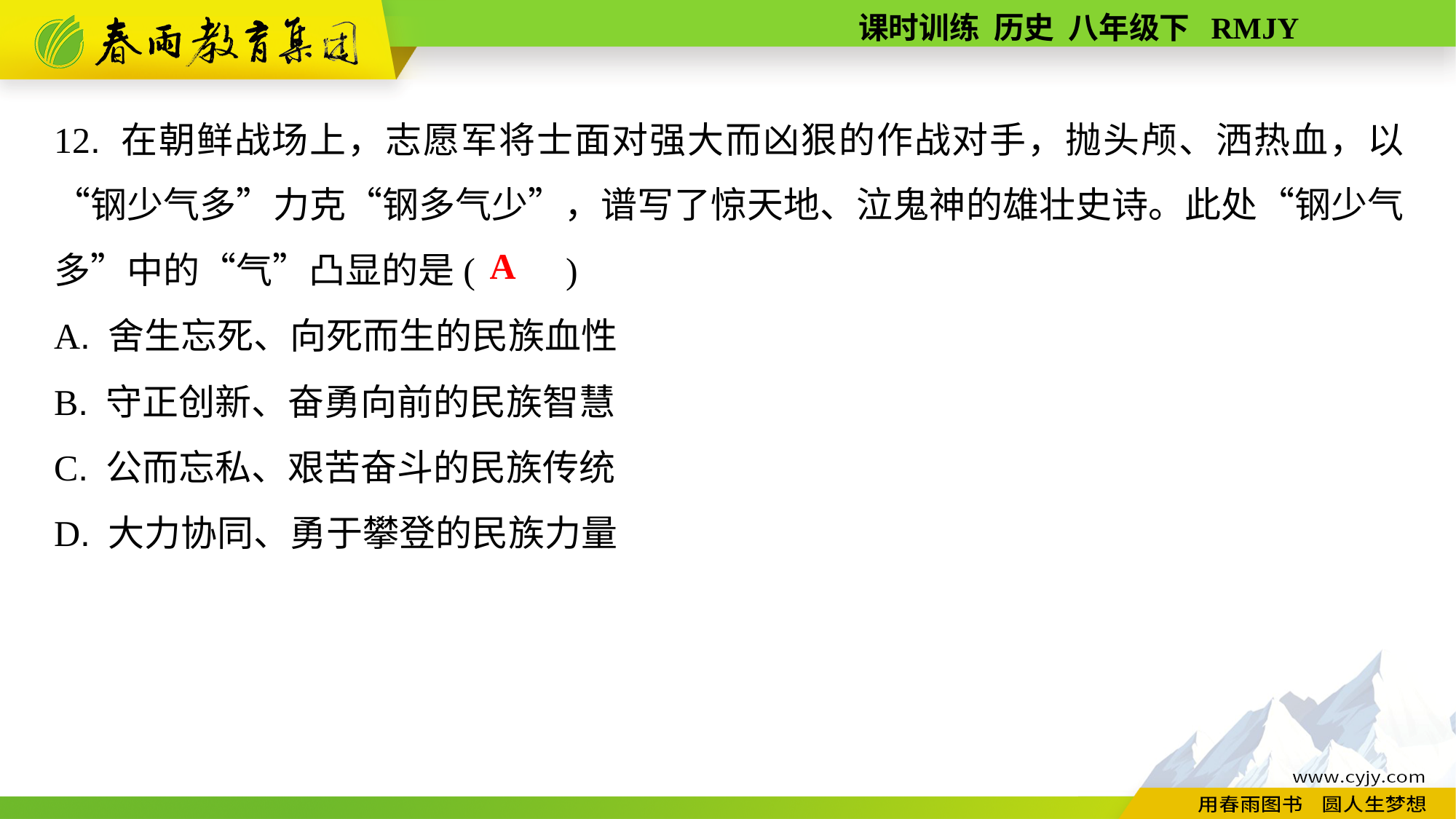

12. 在朝鲜战场上，志愿军将士面对强大而凶狠的作战对手，抛头颅、洒热血，以“钢少气多”力克“钢多气少”，谱写了惊天地、泣鬼神的雄壮史诗。此处“钢少气多”中的“气”凸显的是(　　)
A. 舍生忘死、向死而生的民族血性
B. 守正创新、奋勇向前的民族智慧
C. 公而忘私、艰苦奋斗的民族传统
D. 大力协同、勇于攀登的民族力量
A